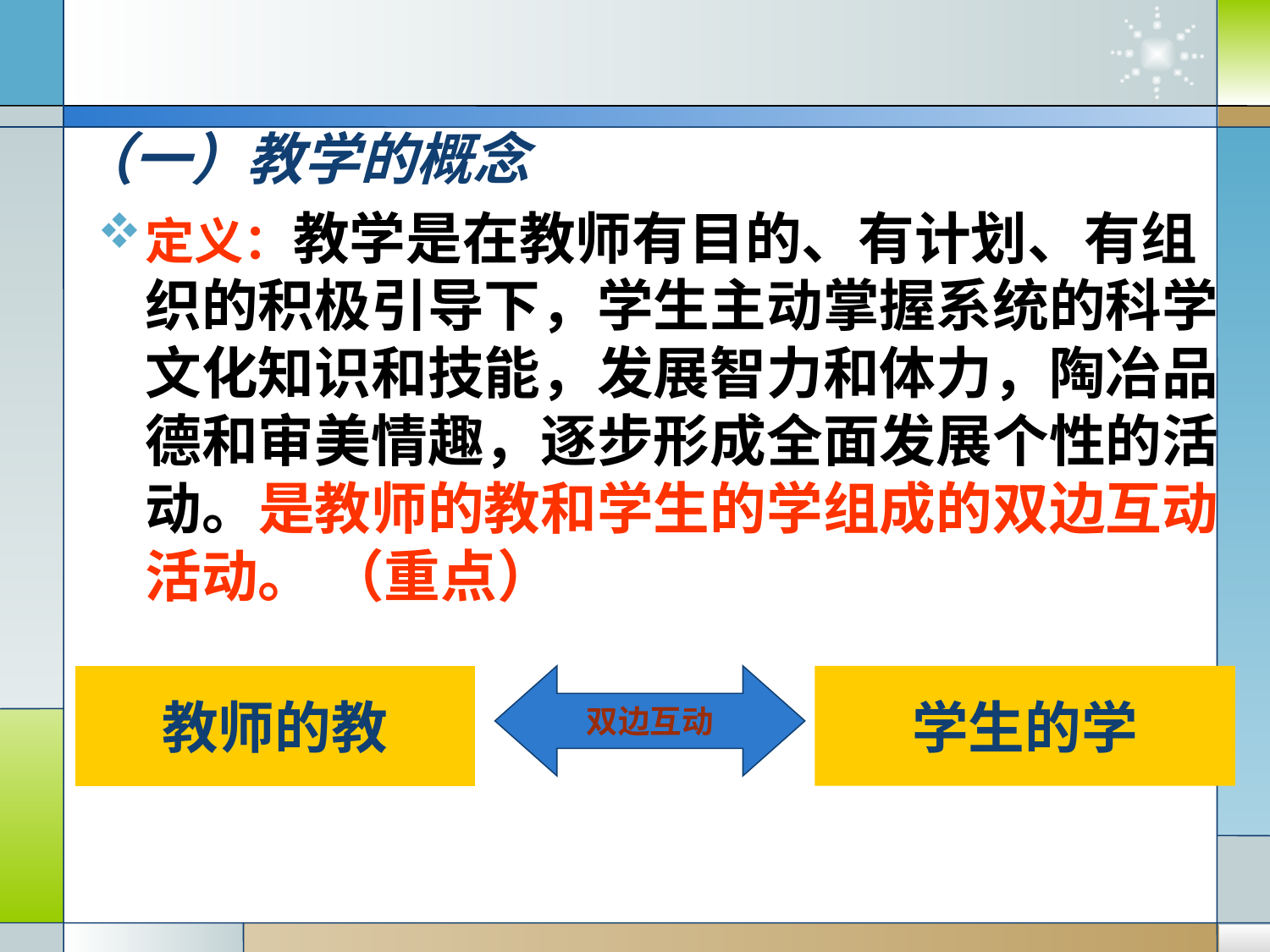

# （一）教学的概念
定义：教学是在教师有目的、有计划、有组织的积极引导下，学生主动掌握系统的科学文化知识和技能，发展智力和体力，陶冶品德和审美情趣，逐步形成全面发展个性的活动。是教师的教和学生的学组成的双边互动活动。 （重点）

教师的教
双边互动
学生的学